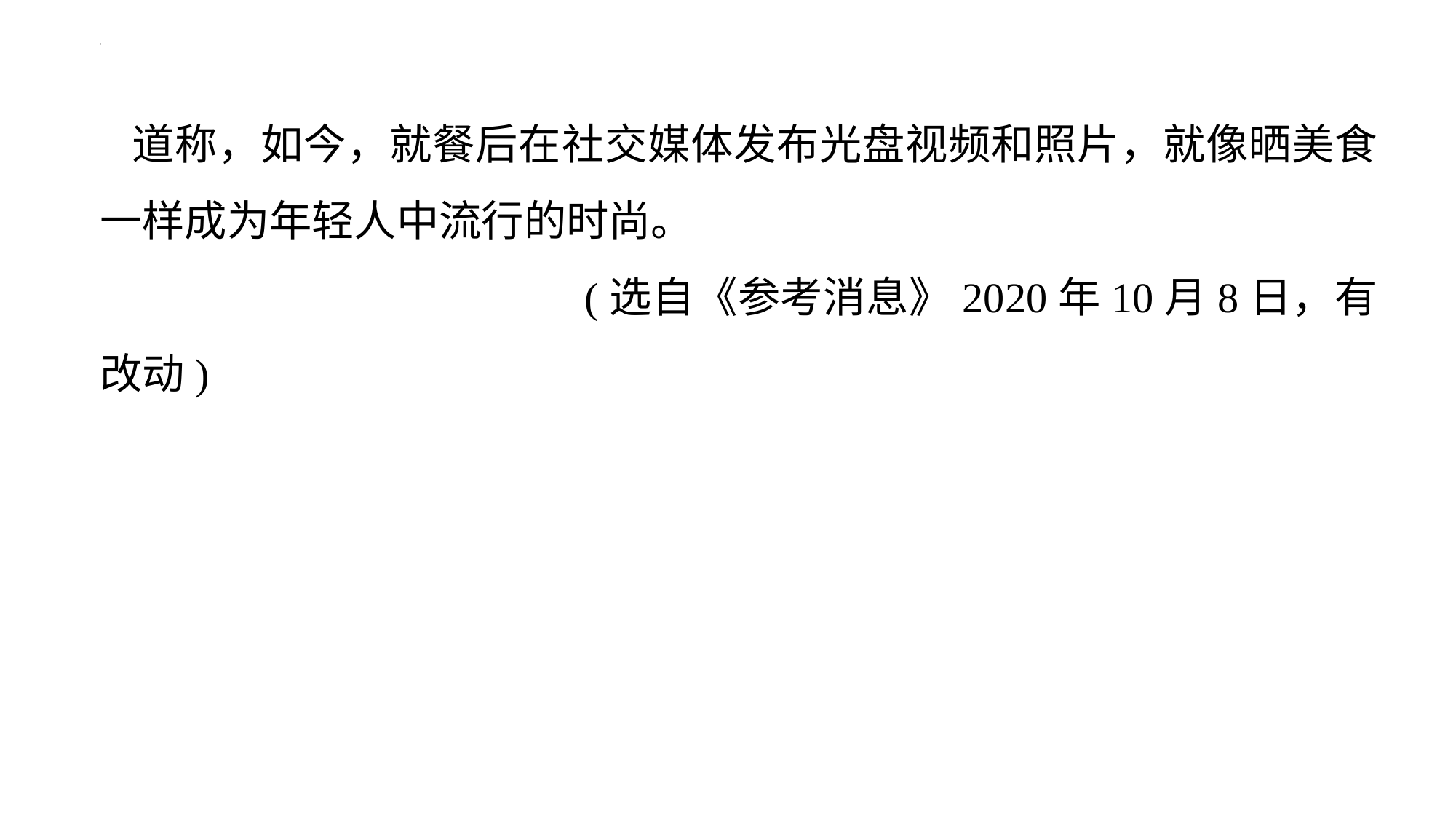

#
道称，如今，就餐后在社交媒体发布光盘视频和照片，就像晒美食一样成为年轻人中流行的时尚。
                                         (选自《参考消息》2020年10月8日，有改动)